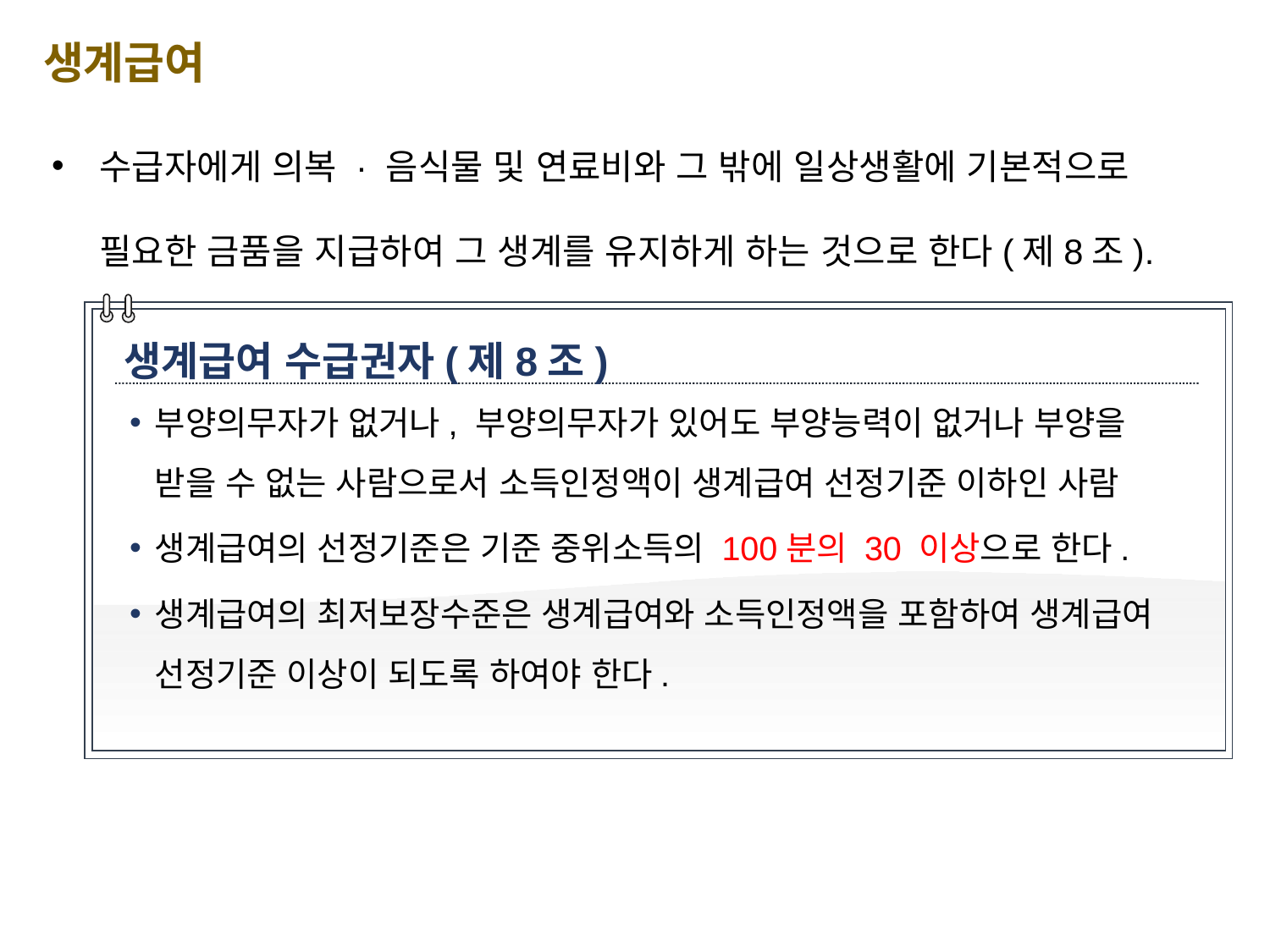

생계급여
수급자에게 의복 · 음식물 및 연료비와 그 밖에 일상생활에 기본적으로 필요한 금품을 지급하여 그 생계를 유지하게 하는 것으로 한다(제8조).

생계급여 수급권자(제8조)
부양의무자가 없거나, 부양의무자가 있어도 부양능력이 없거나 부양을 받을 수 없는 사람으로서 소득인정액이 생계급여 선정기준 이하인 사람
생계급여의 선정기준은 기준 중위소득의 100분의 30 이상으로 한다.
생계급여의 최저보장수준은 생계급여와 소득인정액을 포함하여 생계급여 선정기준 이상이 되도록 하여야 한다.